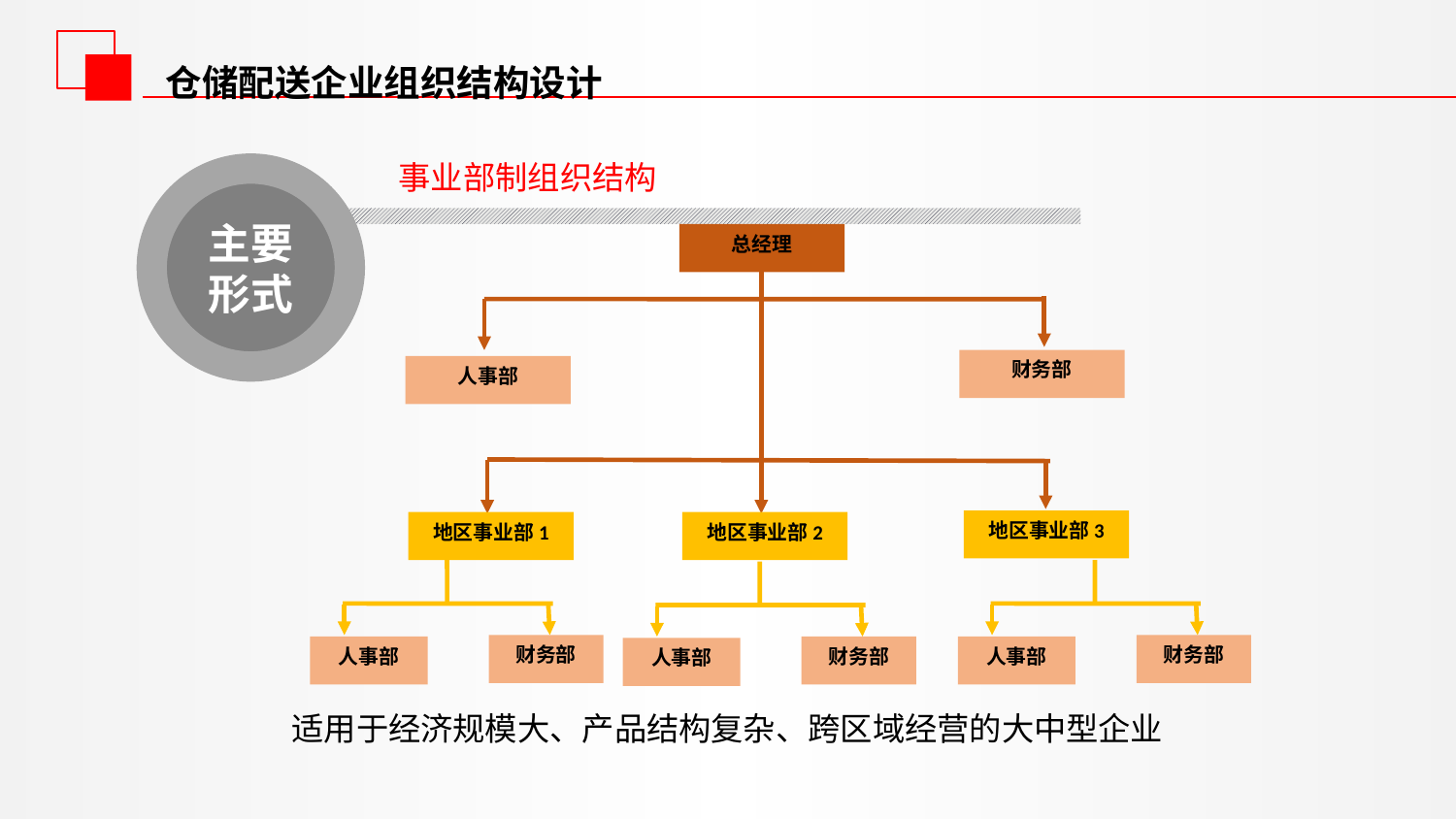

仓储配送企业组织结构设计
事业部制组织结构
主要形式

总经理

财务部
人事部

地区事业部2
地区事业部3
地区事业部1

财务部
人事部

财务部
人事部

财务部
人事部
适用于经济规模大、产品结构复杂、跨区域经营的大中型企业